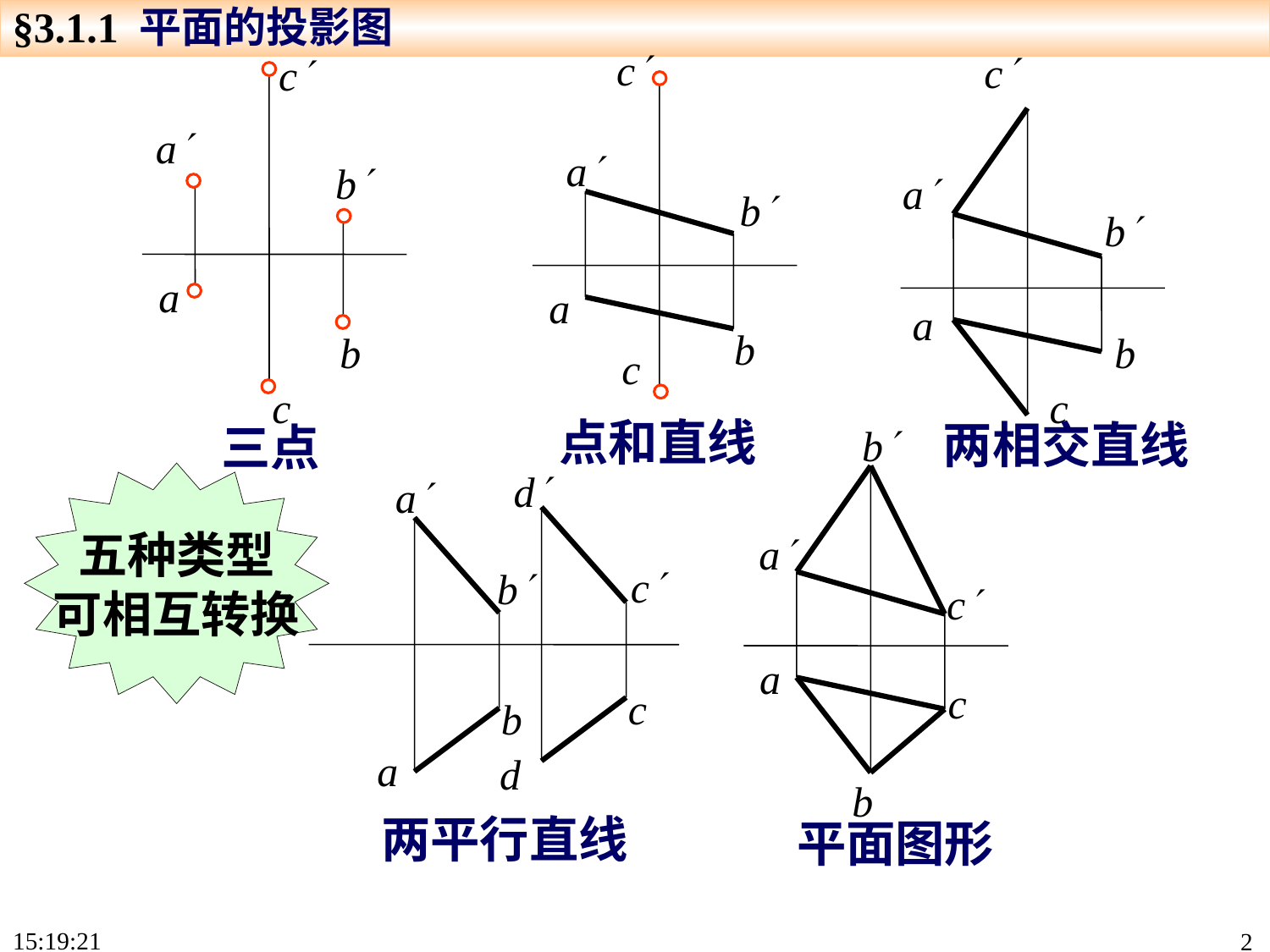

§3.1.1 平面的投影图
c′

a′
b′

a

b
c

c′

a′
b′

a

b
c
c′

a′
b′

a

b
c

点和直线
两相交直线
三点
b′

a′
c′

a
c

b
d′
a′

c′
b′

c
b

a
d
五种类型
可相互转换
两平行直线
平面图形
15:19:21
2